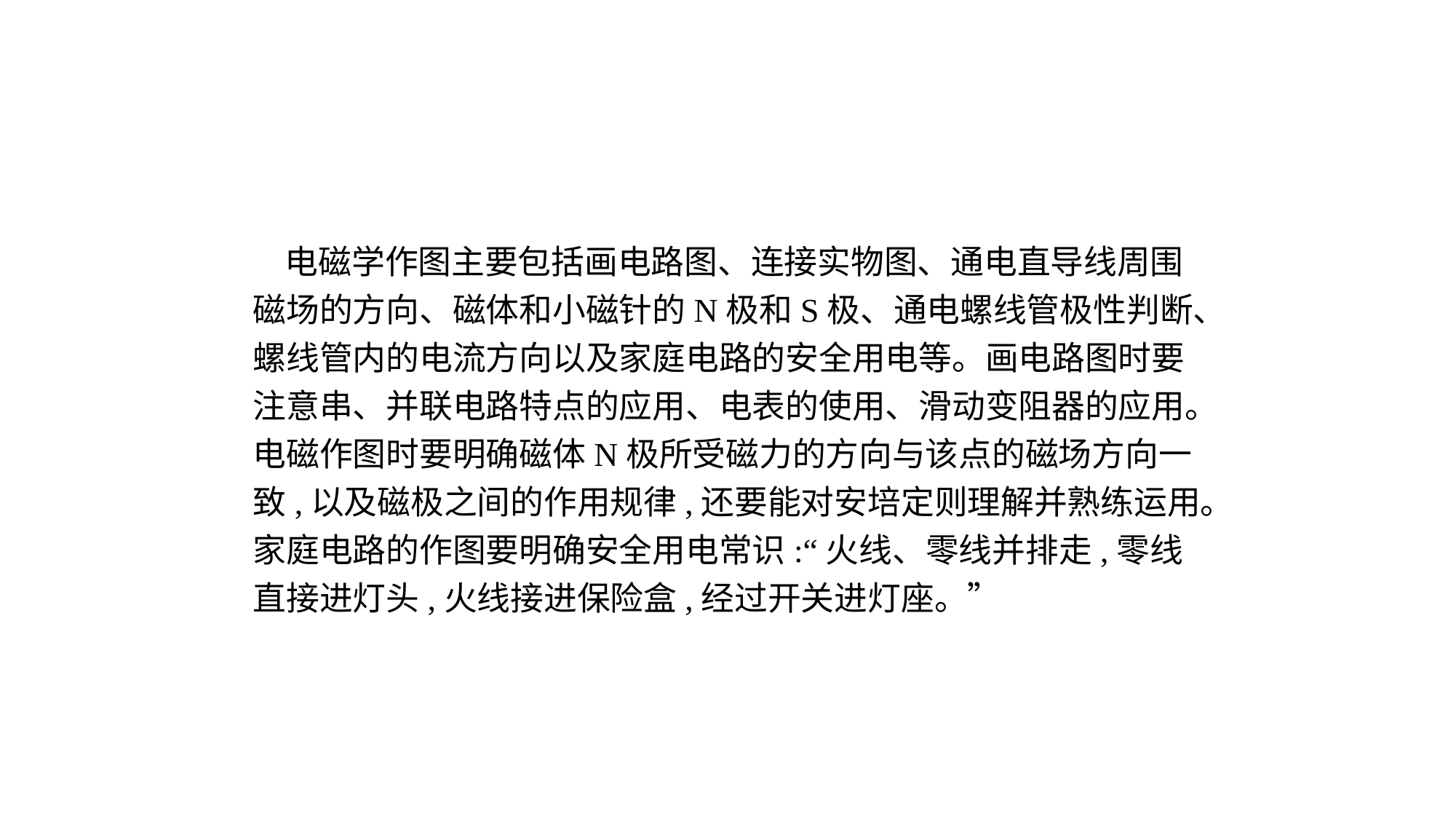

电磁学作图主要包括画电路图、连接实物图、通电直导线周围磁场的方向、磁体和小磁针的N极和S极、通电螺线管极性判断、螺线管内的电流方向以及家庭电路的安全用电等。画电路图时要注意串、并联电路特点的应用、电表的使用、滑动变阻器的应用。电磁作图时要明确磁体N极所受磁力的方向与该点的磁场方向一致,以及磁极之间的作用规律,还要能对安培定则理解并熟练运用。家庭电路的作图要明确安全用电常识:“火线、零线并排走,零线直接进灯头,火线接进保险盒,经过开关进灯座。”